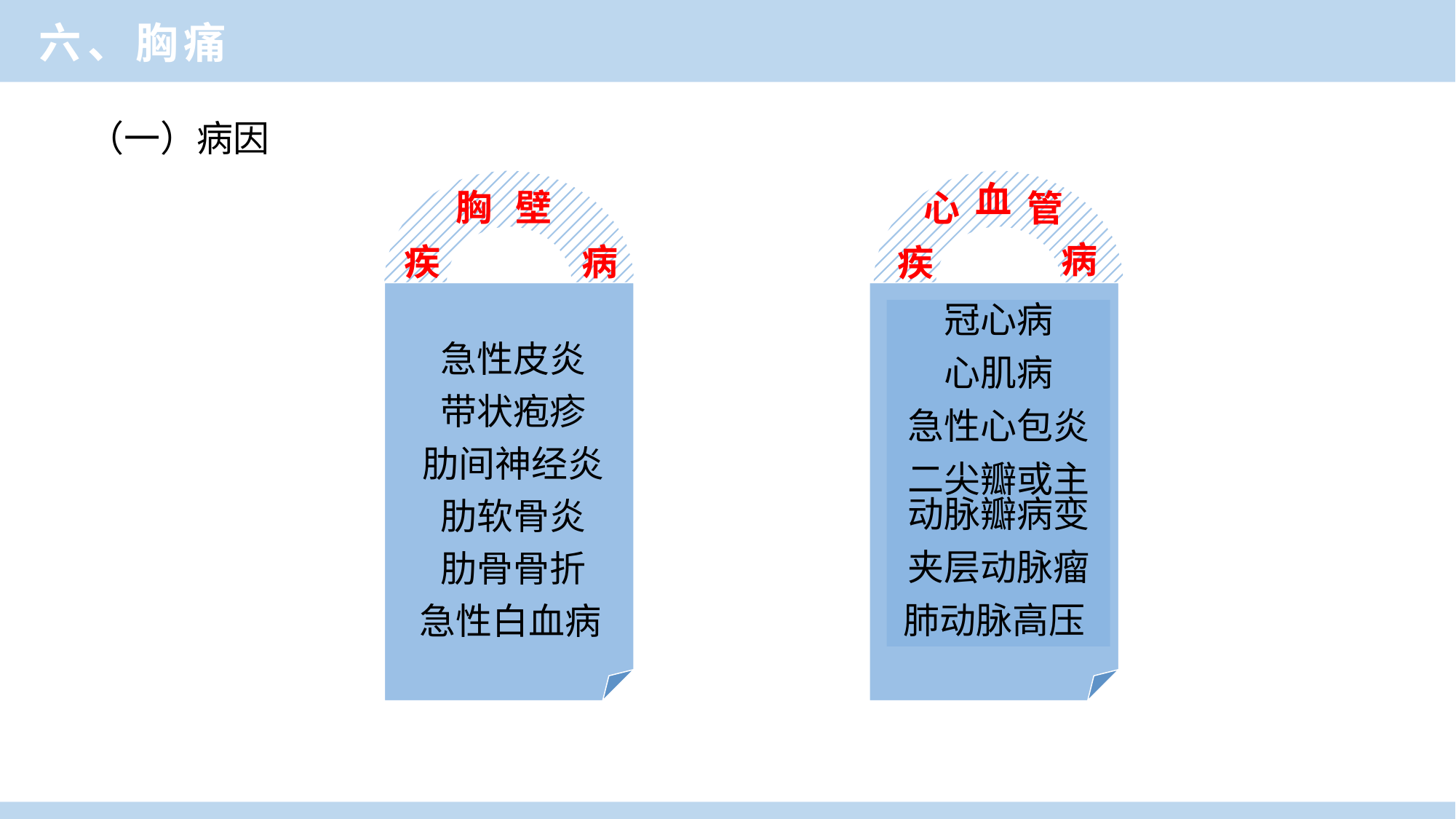

临床医学概论
六、胸痛

（一）病因

血
胸
壁
心
管
病
疾
病
疾

急性皮炎
带状疱疹
肋间神经炎
肋软骨炎
肋骨骨折
急性白血病
冠心病
心肌病
急性心包炎
二尖瓣或主动脉瓣病变
夹层动脉瘤
肺动脉高压